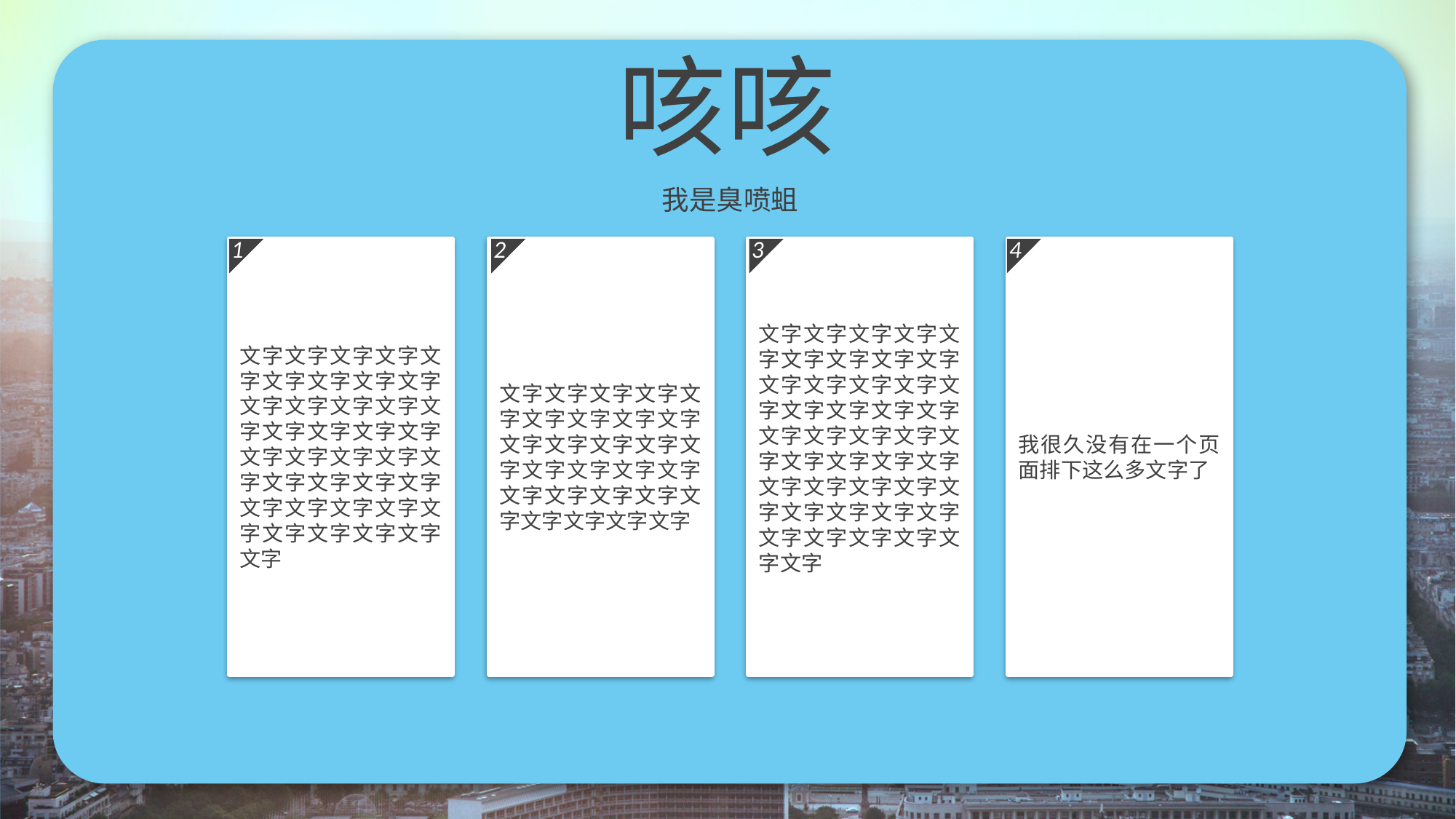

咳咳

我是臭喷蛆
1
2
3

4

文字文字文字文字文字文字文字文字文字文字文字文字文字文字文字文字文字文字文字文字文字文字文字文字文字文字文字文字文字文字文字文字文字文字文字文字文字

文字文字文字文字文字文字文字文字文字文字文字文字文字文字文字文字文字文字文字文字文字文字文字文字文字文字文字

文字文字文字文字文字文字文字文字文字文字文字文字文字文字文字文字文字文字文字文字文字文字文字文字文字文字文字文字文字文字文字文字文字文字文字文字文字文字文字文字文字文字
我很久没有在一个页面排下这么多文字了